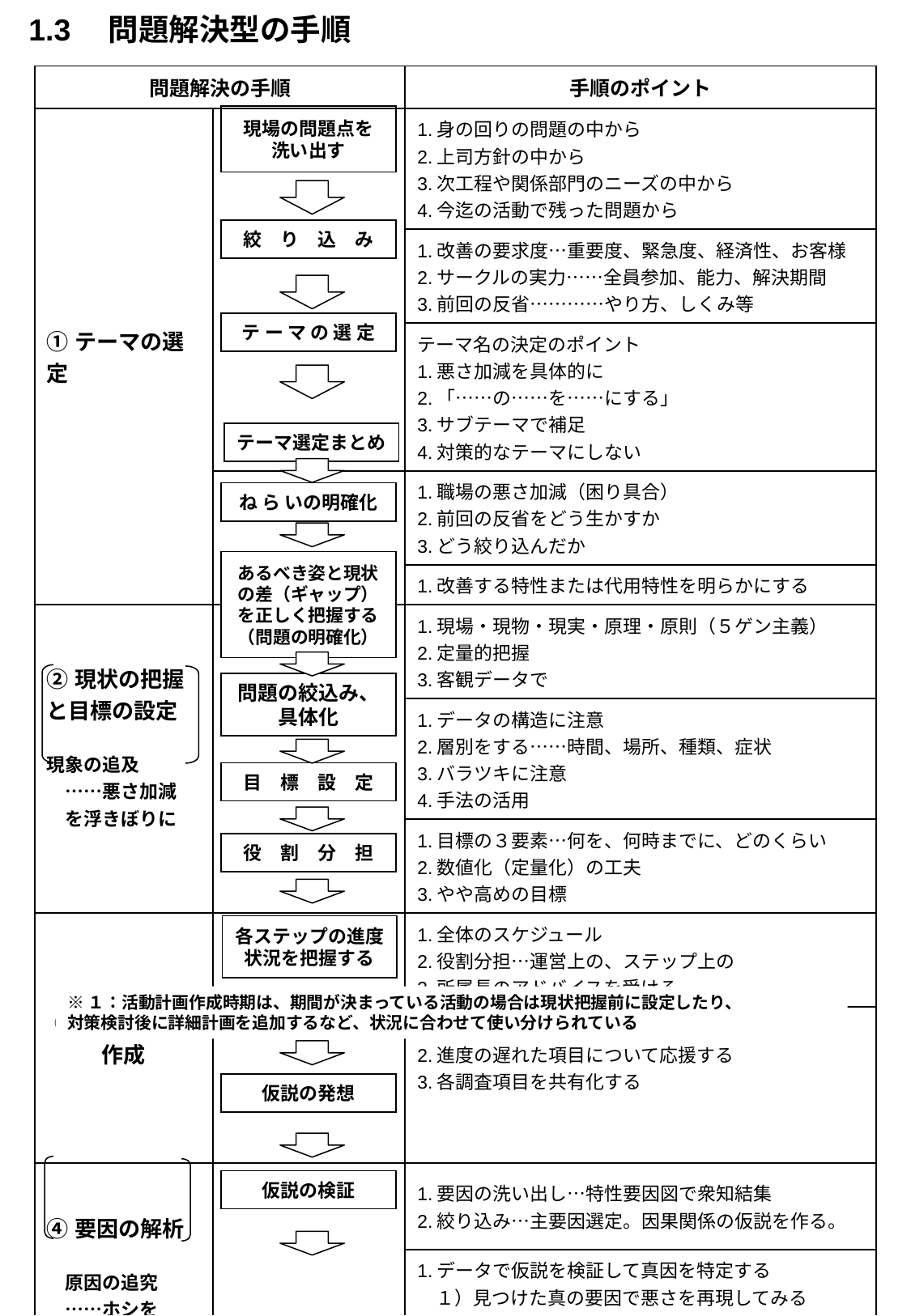

1.3　問題解決型の手順
| 問題解決の手順 |  | 手順のポイント |
| --- | --- | --- |
| ①テーマの選定 |  | 1.身の回りの問題の中から 2.上司方針の中から 3.次工程や関係部門のニーズの中から 4.今迄の活動で残った問題から |
|  |  | 1.改善の要求度…重要度、緊急度、経済性、お客様 2.サークルの実力……全員参加、能力、解決期間 3.前回の反省…………やり方、しくみ等 |
|  |  | テーマ名の決定のポイント 1.悪さ加減を具体的に 2.「……の……を……にする」 3.サブテーマで補足 4.対策的なテーマにしない |
|  |  | 1.職場の悪さ加減（困り具合） 2.前回の反省をどう生かすか 3.どう絞り込んだか |
|  |  | 1.改善する特性または代用特性を明らかにする |
| ②現状の把握と目標の設定 現象の追及 　……悪さ加減 　を浮きぼりに |  | 1.現場・現物・現実・原理・原則（５ゲン主義） 2.定量的把握 3.客観データで |
|  |  | 1.データの構造に注意 2.層別をする……時間、場所、種類、症状 3.バラツキに注意 4.手法の活用 |
|  |  | 1.目標の３要素…何を、何時までに、どのくらい 2.数値化（定量化）の工夫 3.やや高めの目標 |
| ③活動計画の 作成 |  | 1.全体のスケジュール 2.役割分担…運営上の、ステップ上の 3.所属長のアドバイスを受ける |
|  |  | 1.活動の見える化を図る 2.進度の遅れた項目について応援する 3.各調査項目を共有化する |
| ④要因の解析 　原因の追究 　……ホシを 　あげろ |  | 1.要因の洗い出し…特性要因図で衆知結集 2.絞り込み…主要因選定。因果関係の仮説を作る。 |
|  |  | 1.データで仮説を検証して真因を特定する 　１）見つけた真の要因で悪さを再現してみる 　２）真の原因を取り除き、実験、試行 　３）データがとれない場合は、論理的に 確からしさを検証する |
現場の問題点を
洗い出す

絞　り　込　み

テ ー マ の 選 定

テーマ選定まとめ

ね ら いの明確化

1.現場・現物・現実（３現主義）
あるべき姿と現状の差（ギャップ）を正しく把握する（問題の明確化）

問題の絞込み、具体化

目　標　設　定

役　割　分　担

各ステップの進度状況を把握する
※１：活動計画作成時期は、期間が決まっている活動の場合は現状把握前に設定したり、
対策検討後に詳細計画を追加するなど、状況に合わせて使い分けられている

仮説の発想

仮説の検証